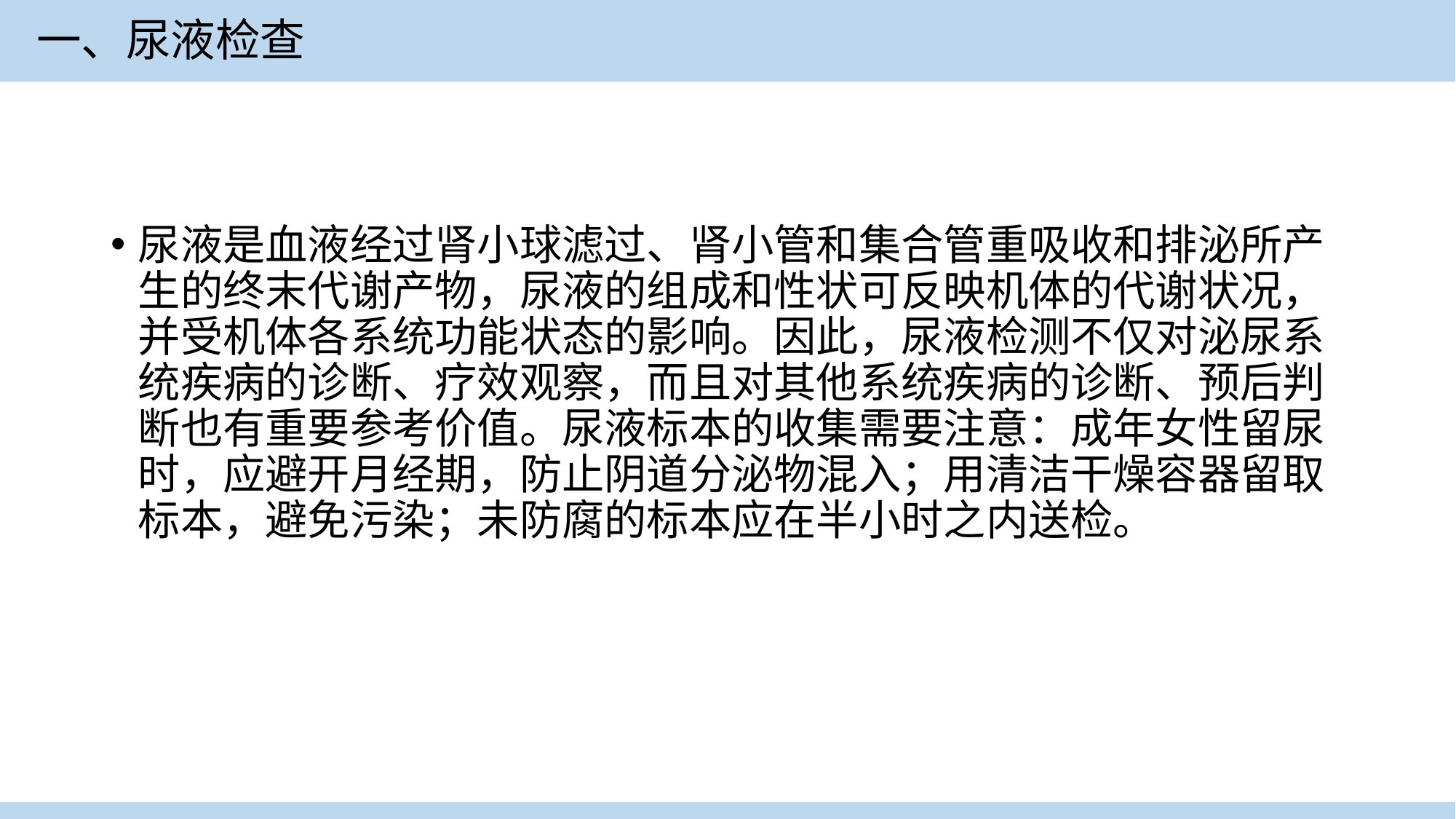

一、尿液检查
尿液是血液经过肾小球滤过、肾小管和集合管重吸收和排泌所产生的终末代谢产物，尿液的组成和性状可反映机体的代谢状况，并受机体各系统功能状态的影响。因此，尿液检测不仅对泌尿系统疾病的诊断、疗效观察，而且对其他系统疾病的诊断、预后判断也有重要参考价值。尿液标本的收集需要注意：成年女性留尿时，应避开月经期，防止阴道分泌物混入；用清洁干燥容器留取标本，避免污染；未防腐的标本应在半小时之内送检。